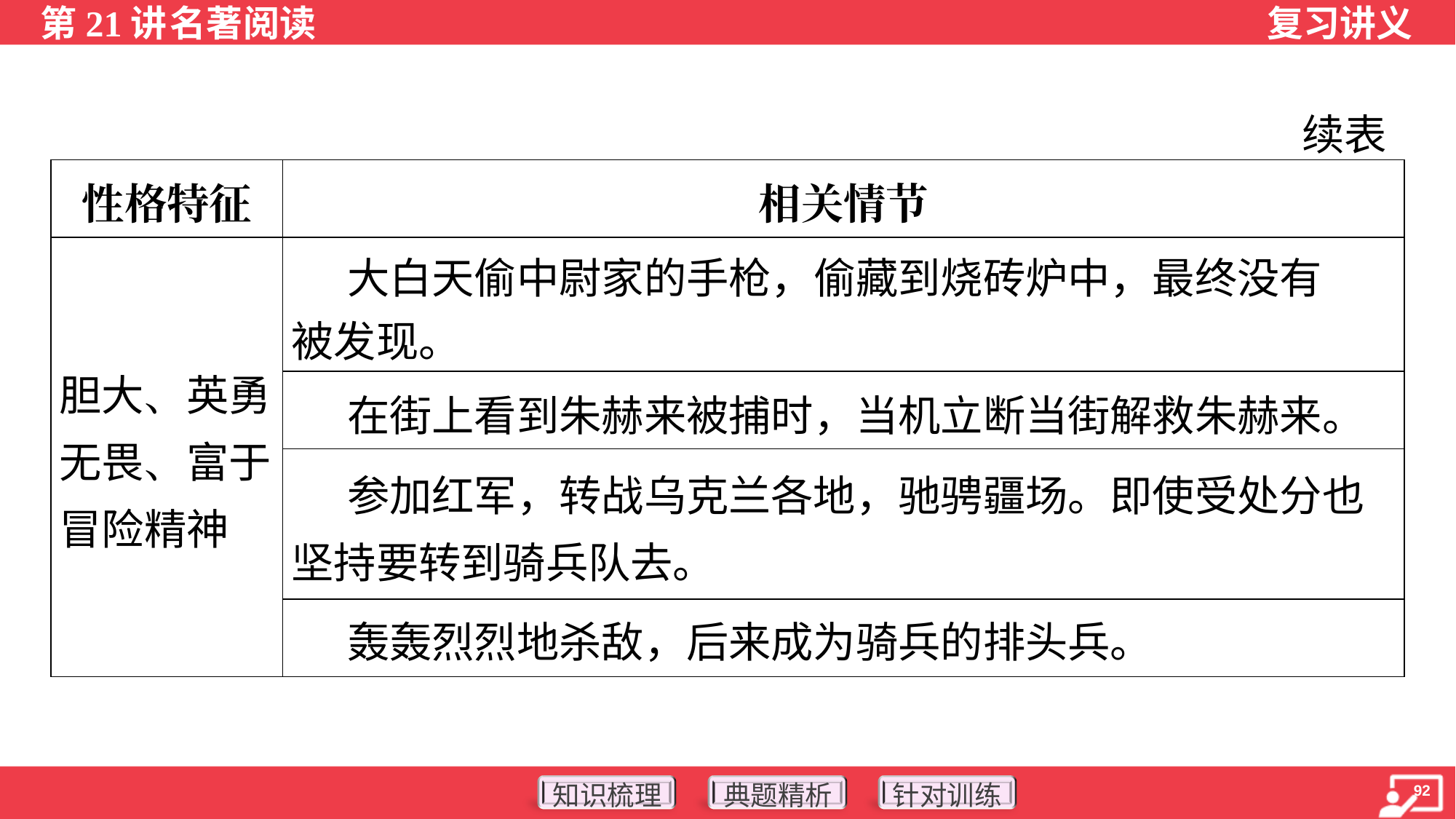

续表
| 性格特征 | 相关情节 |
| --- | --- |
| 胆大、英勇无畏、富于冒险精神 | 大白天偷中尉家的手枪，偷藏到烧砖炉中，最终没有 被发现。 |
|  | 在街上看到朱赫来被捕时，当机立断当街解救朱赫来。 |
|  | 参加红军，转战乌克兰各地，驰骋疆场。即使受处分也坚持要转到骑兵队去。 |
|  | 轰轰烈烈地杀敌，后来成为骑兵的排头兵。 |